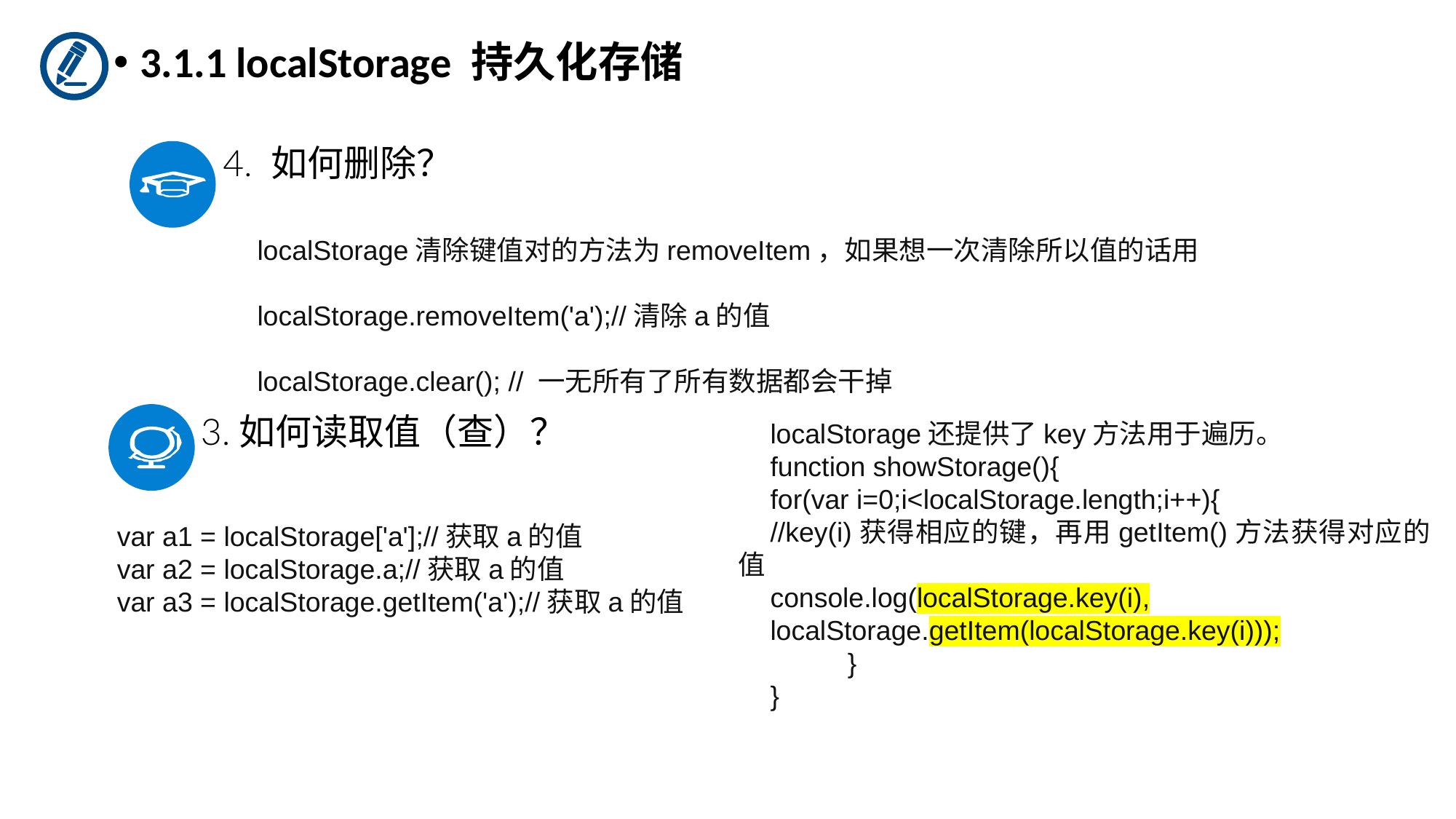

3.1.1 localStorage 持久化存储
4. 如何删除？

localStorage清除键值对的方法为removeItem，如果想一次清除所以值的话用

localStorage.removeItem('a');//清除a的值

localStorage.clear(); // 一无所有了所有数据都会干掉

3.如何读取值（查）？

localStorage还提供了key方法用于遍历。
function showStorage(){
for(var i=0;i<localStorage.length;i++){
//key(i)获得相应的键，再用getItem()方法获得对应的值
console.log(localStorage.key(i),
localStorage.getItem(localStorage.key(i)));
	}
}
var a1 = localStorage['a'];//获取a的值
var a2 = localStorage.a;//获取a的值
var a3 = localStorage.getItem('a');//获取a的值